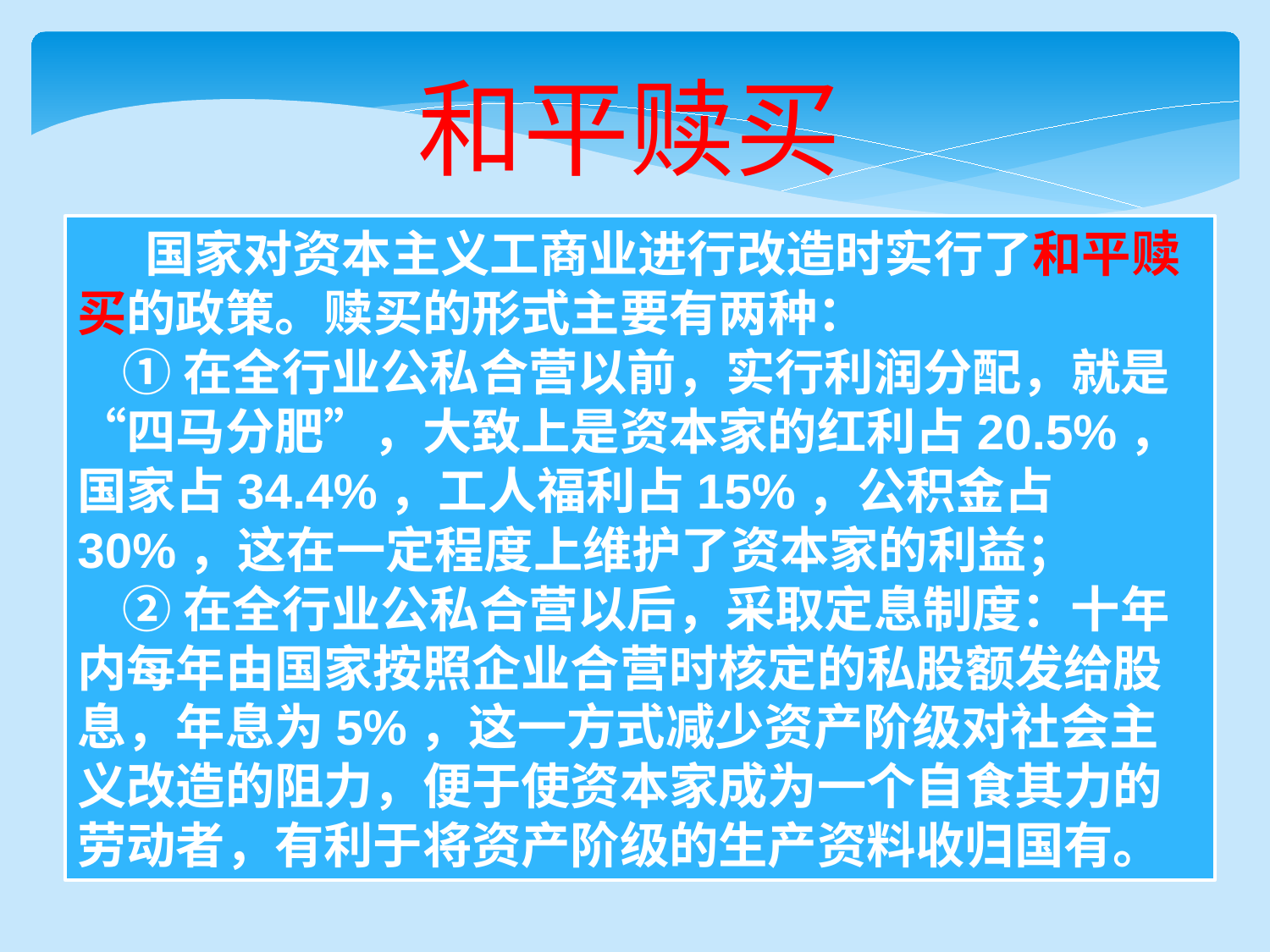

和平赎买
      国家对资本主义工商业进行改造时实行了和平赎买的政策。赎买的形式主要有两种：
    ①在全行业公私合营以前，实行利润分配，就是“四马分肥”，大致上是资本家的红利占20.5%，国家占34.4%，工人福利占15%，公积金占30%，这在一定程度上维护了资本家的利益；
    ②在全行业公私合营以后，采取定息制度：十年内每年由国家按照企业合营时核定的私股额发给股息，年息为5%，这一方式减少资产阶级对社会主义改造的阻力，便于使资本家成为一个自食其力的劳动者，有利于将资产阶级的生产资料收归国有。